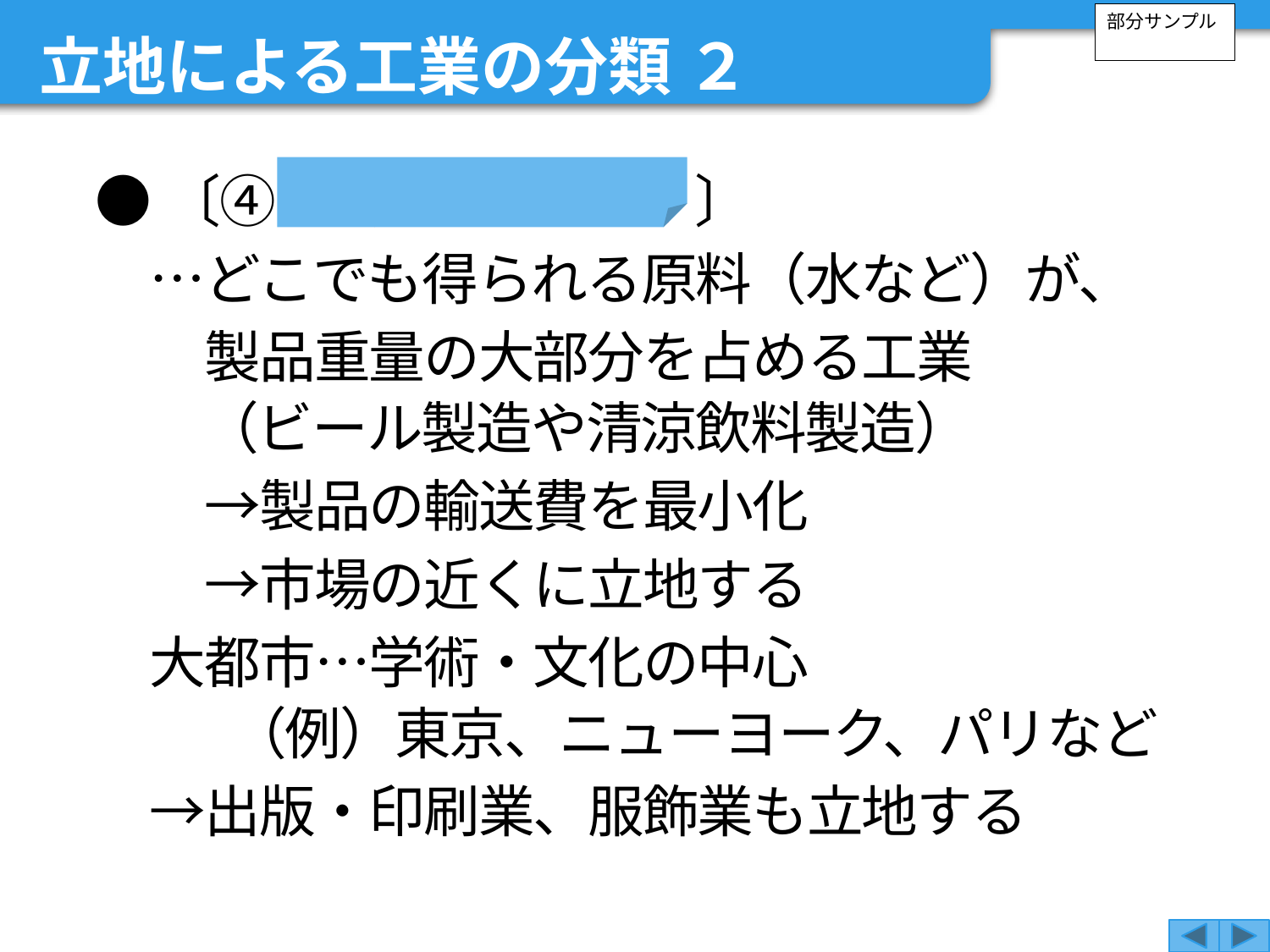

立地による工業の分類 ２
部分サンプル

●〔④ 市場指向型工業  〕
　…どこでも得られる原料（水など）が、
　　製品重量の大部分を占める工業
（ビール製造や清涼飲料製造）
　　→製品の輸送費を最小化
　　→市場の近くに立地する
　大都市…学術・文化の中心
 （例）東京、ニューヨーク、パリなど
　→出版・印刷業、服飾業も立地する